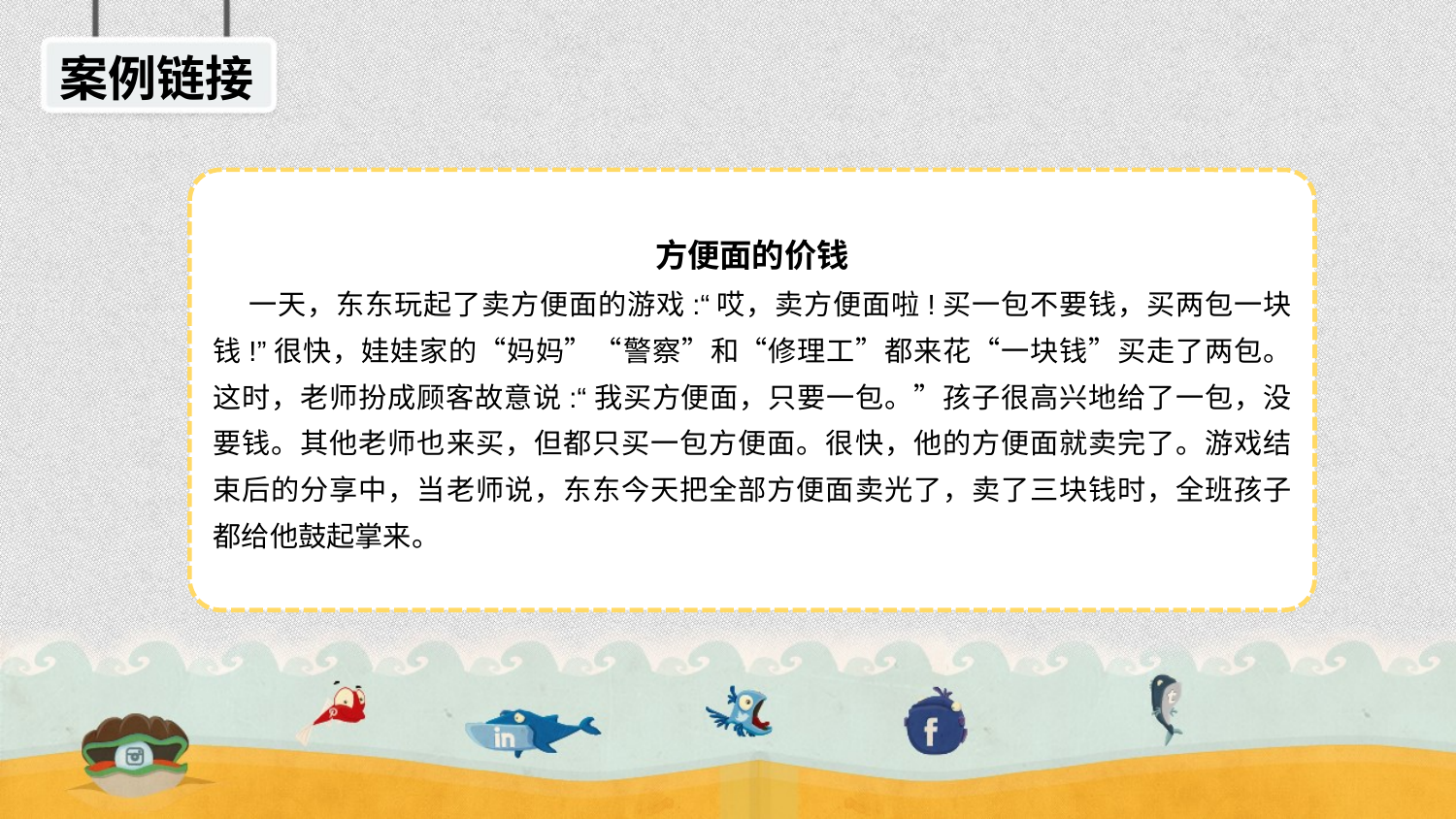

案例链接
方便面的价钱
    一天，东东玩起了卖方便面的游戏:“哎，卖方便面啦!买一包不要钱，买两包一块钱!”很快，娃娃家的“妈妈”“警察”和“修理工”都来花“一块钱”买走了两包。这时，老师扮成顾客故意说:“我买方便面，只要一包。”孩子很高兴地给了一包，没要钱。其他老师也来买，但都只买一包方便面。很快，他的方便面就卖完了。游戏结束后的分享中，当老师说，东东今天把全部方便面卖光了，卖了三块钱时，全班孩子都给他鼓起掌来。